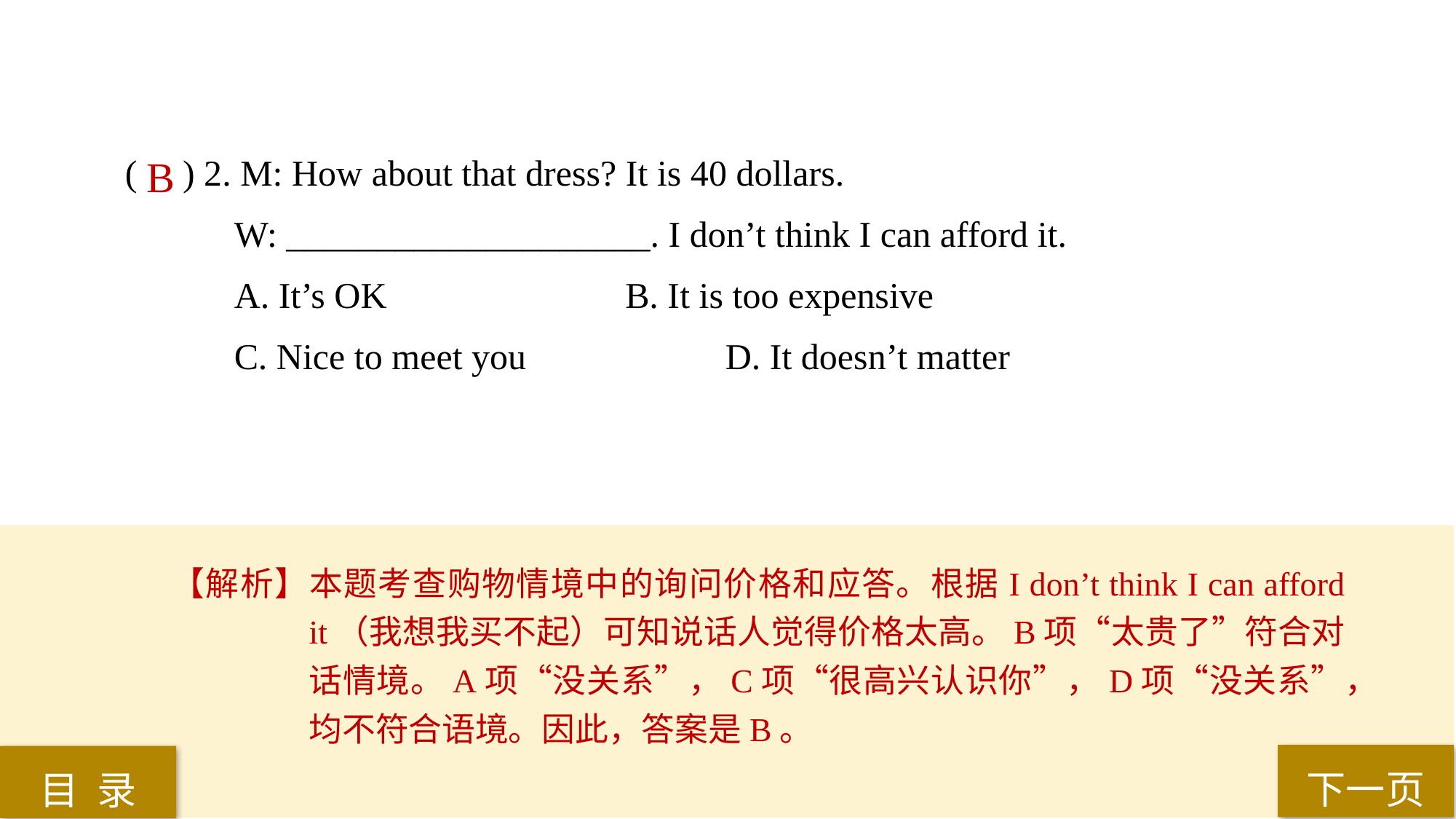

(     ) 2. M: How about that dress? It is 40 dollars.
W: ____________________. I don’t think I can afford it.
A. It’s OK			 B. It is too expensive
C. Nice to meet you	 	D. It doesn’t matter
B
【解析】本题考查购物情境中的询问价格和应答。根据I don’t think I can afford it（我想我买不起）可知说话人觉得价格太高。B项“太贵了”符合对话情境。A项“没关系”，C项“很高兴认识你”，D项“没关系”，均不符合语境。因此，答案是B。